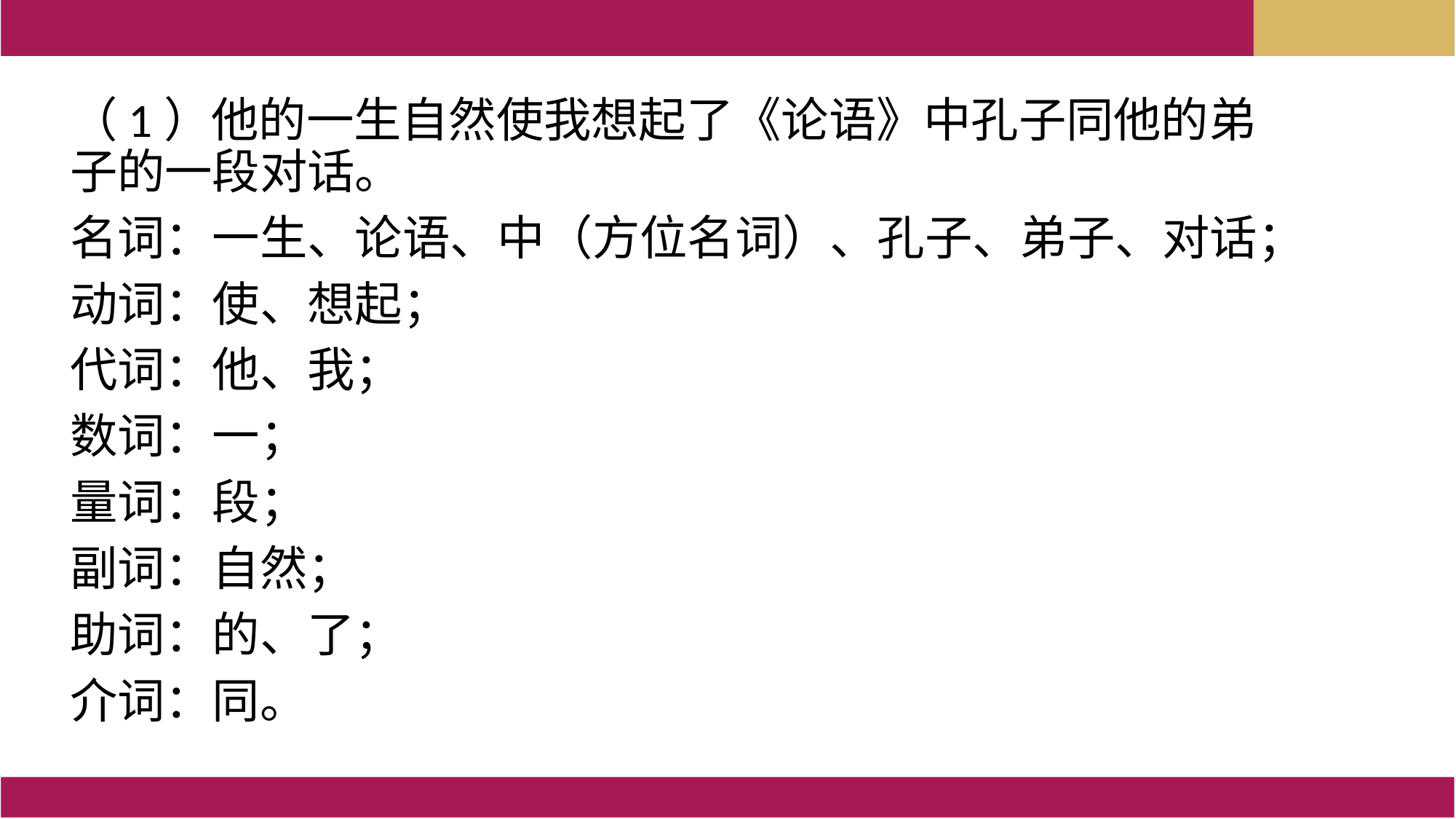

（1）他的一生自然使我想起了《论语》中孔子同他的弟子的一段对话。
名词：一生、论语、中（方位名词）、孔子、弟子、对话；
动词：使、想起；
代词：他、我；
数词：一；
量词：段；
副词：自然；
助词：的、了；
介词：同。